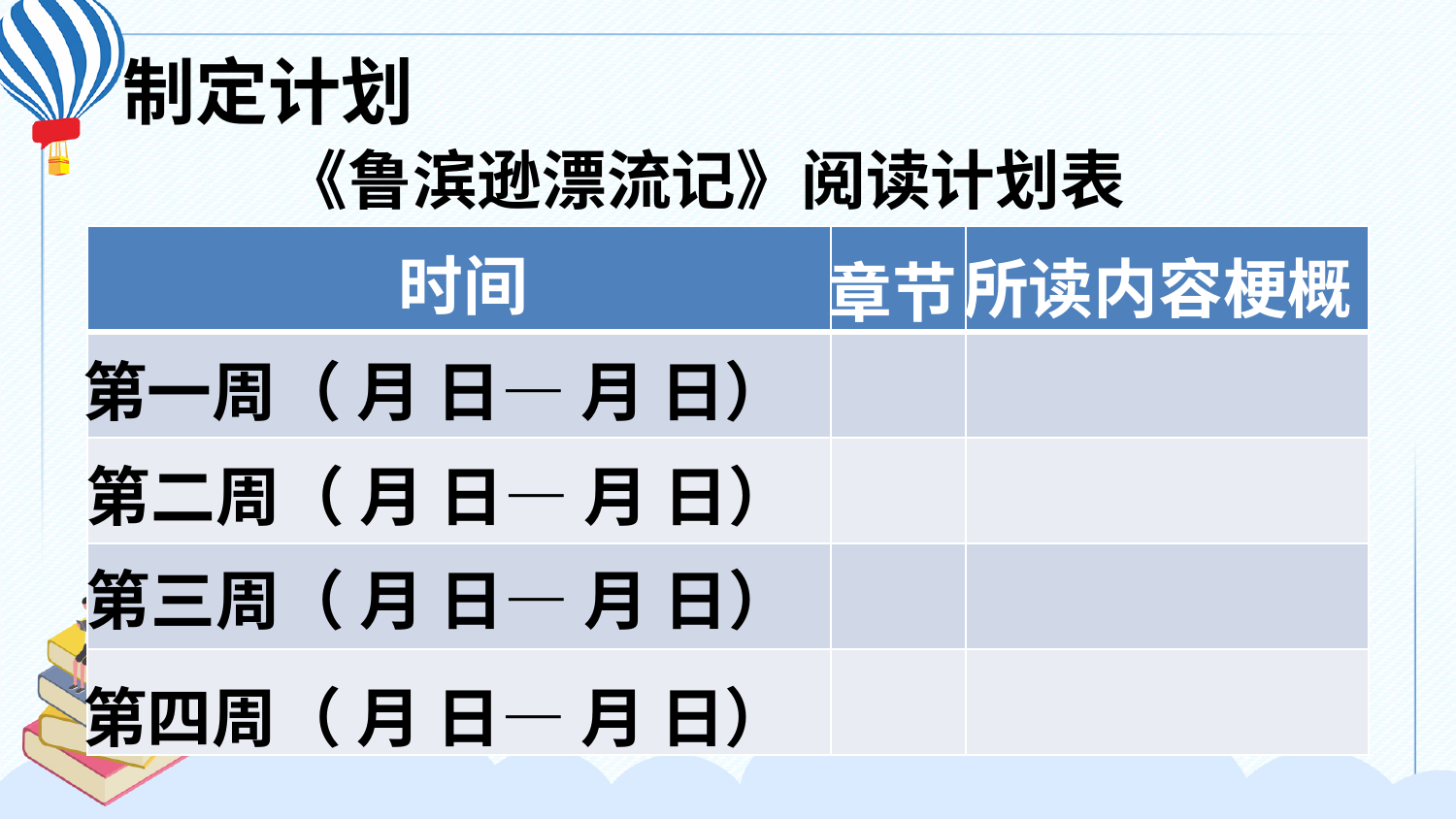

制定计划
《鲁滨逊漂流记》阅读计划表
|  |  |  |
| --- | --- | --- |
|  |  |  |
|  |  |  |
|  |  |  |
|  |  |  |
时间
所读内容梗概
章节
第一周（ 月 日— 月 日）
第二周（ 月 日— 月 日）
第三周（ 月 日— 月 日）
第四周（ 月 日— 月 日）